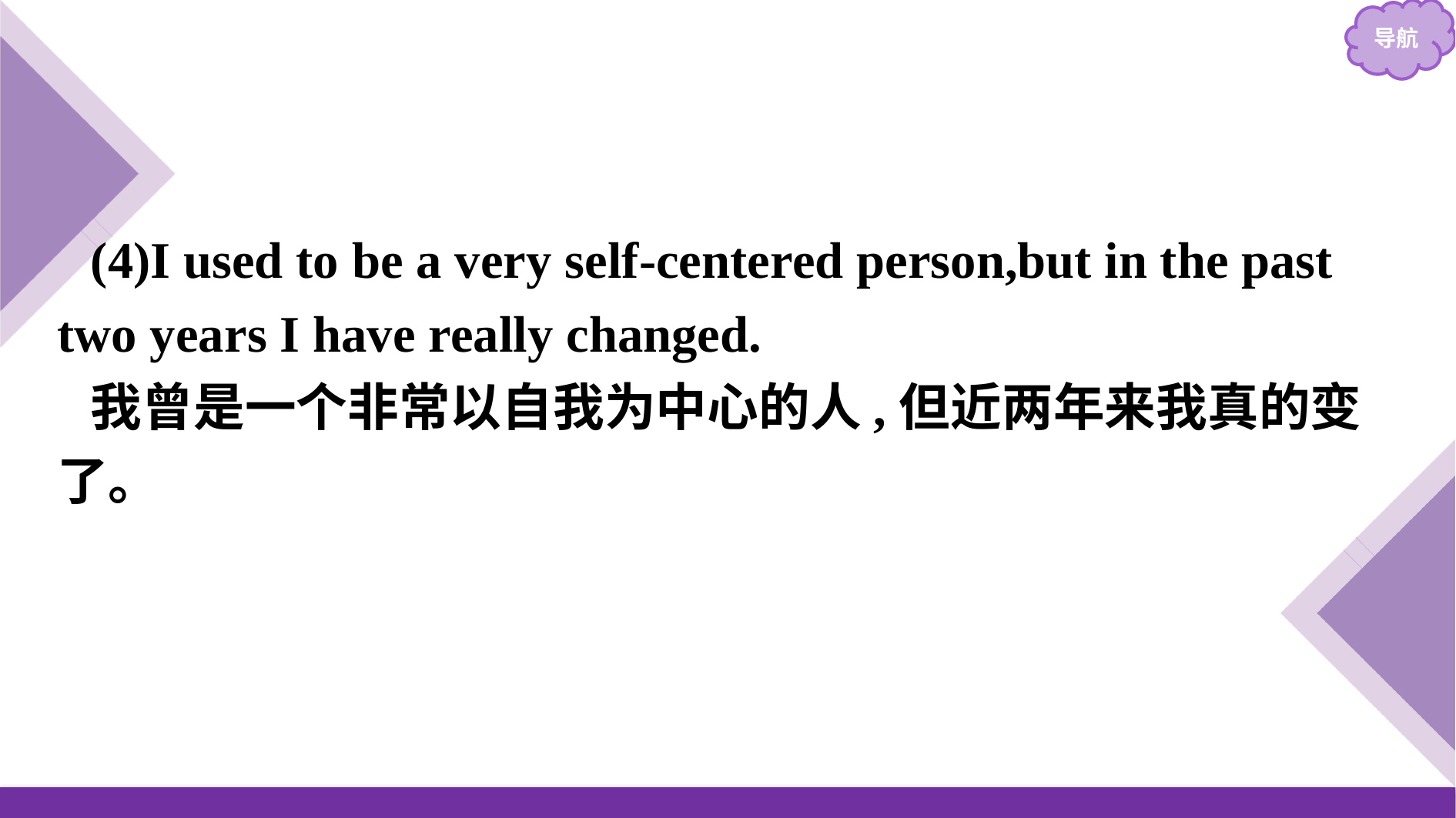

(4)I used to be a very self-centered person,but in the past two years I have really changed.
我曾是一个非常以自我为中心的人,但近两年来我真的变了。